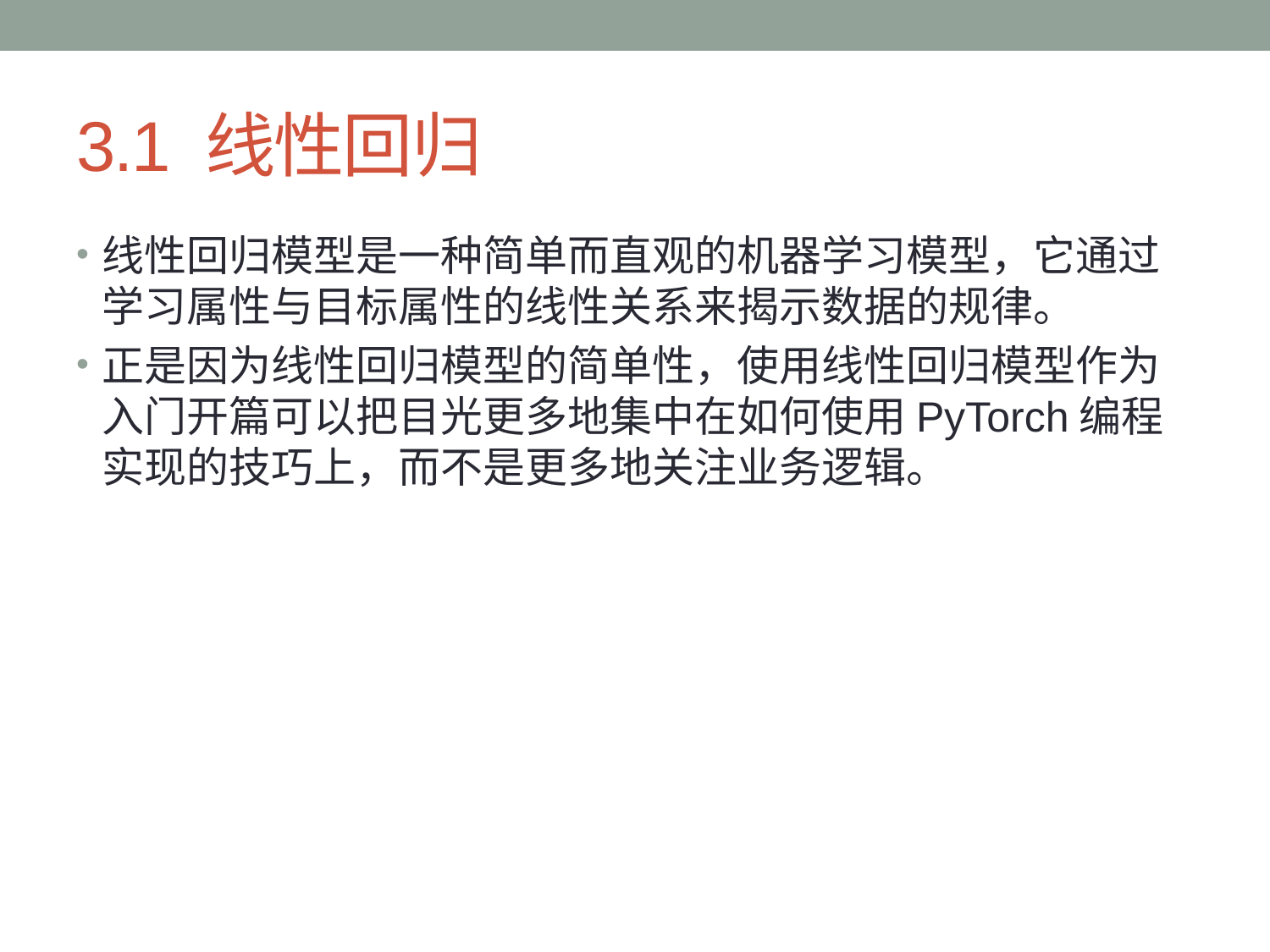

# 3.1 线性回归
线性回归模型是一种简单而直观的机器学习模型，它通过学习属性与目标属性的线性关系来揭示数据的规律。
正是因为线性回归模型的简单性，使用线性回归模型作为入门开篇可以把目光更多地集中在如何使用PyTorch编程实现的技巧上，而不是更多地关注业务逻辑。